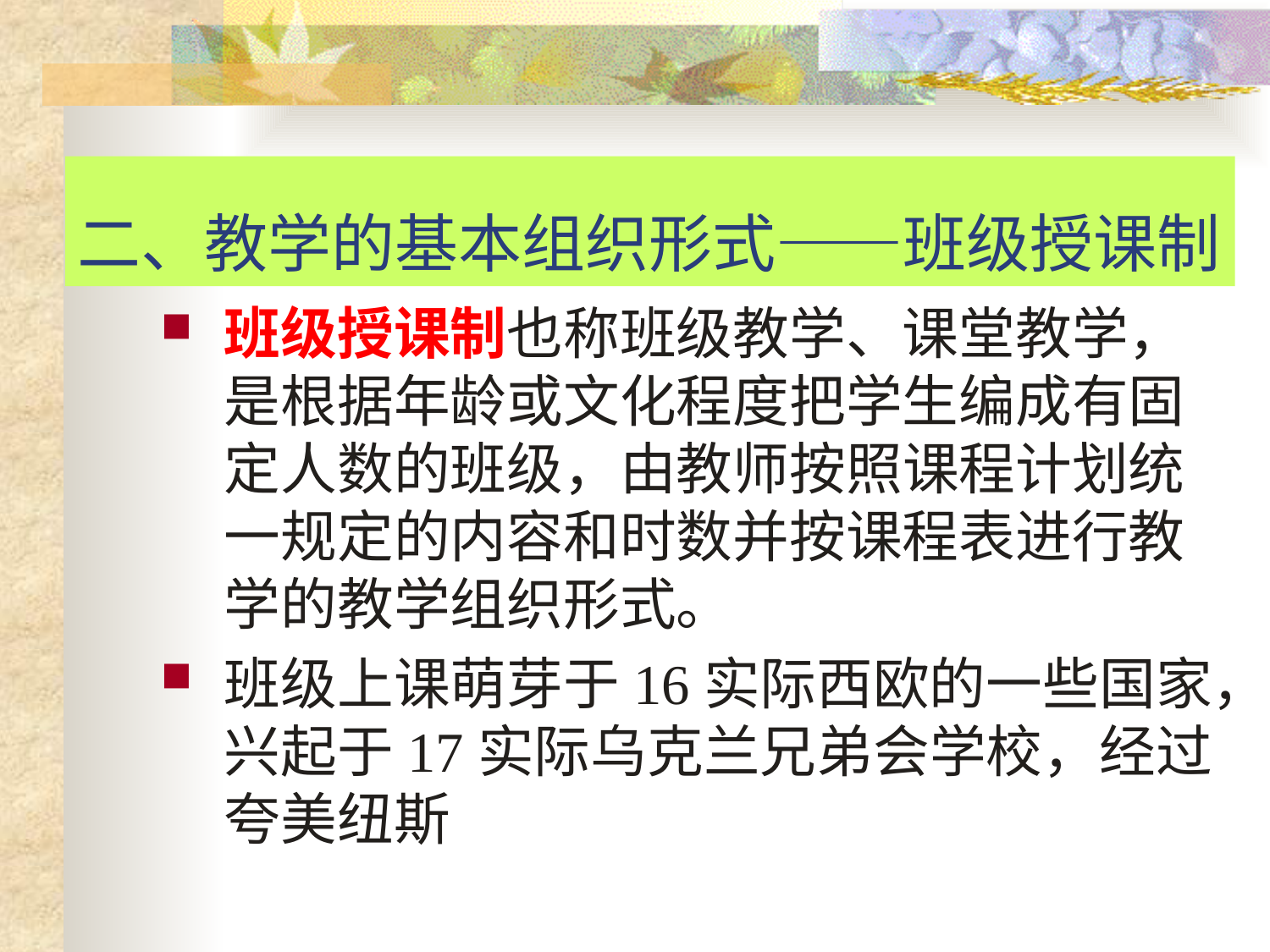

#
二、教学的基本组织形式——班级授课制
班级授课制也称班级教学、课堂教学，是根据年龄或文化程度把学生编成有固定人数的班级，由教师按照课程计划统一规定的内容和时数并按课程表进行教学的教学组织形式。
班级上课萌芽于16实际西欧的一些国家，兴起于17实际乌克兰兄弟会学校，经过夸美纽斯